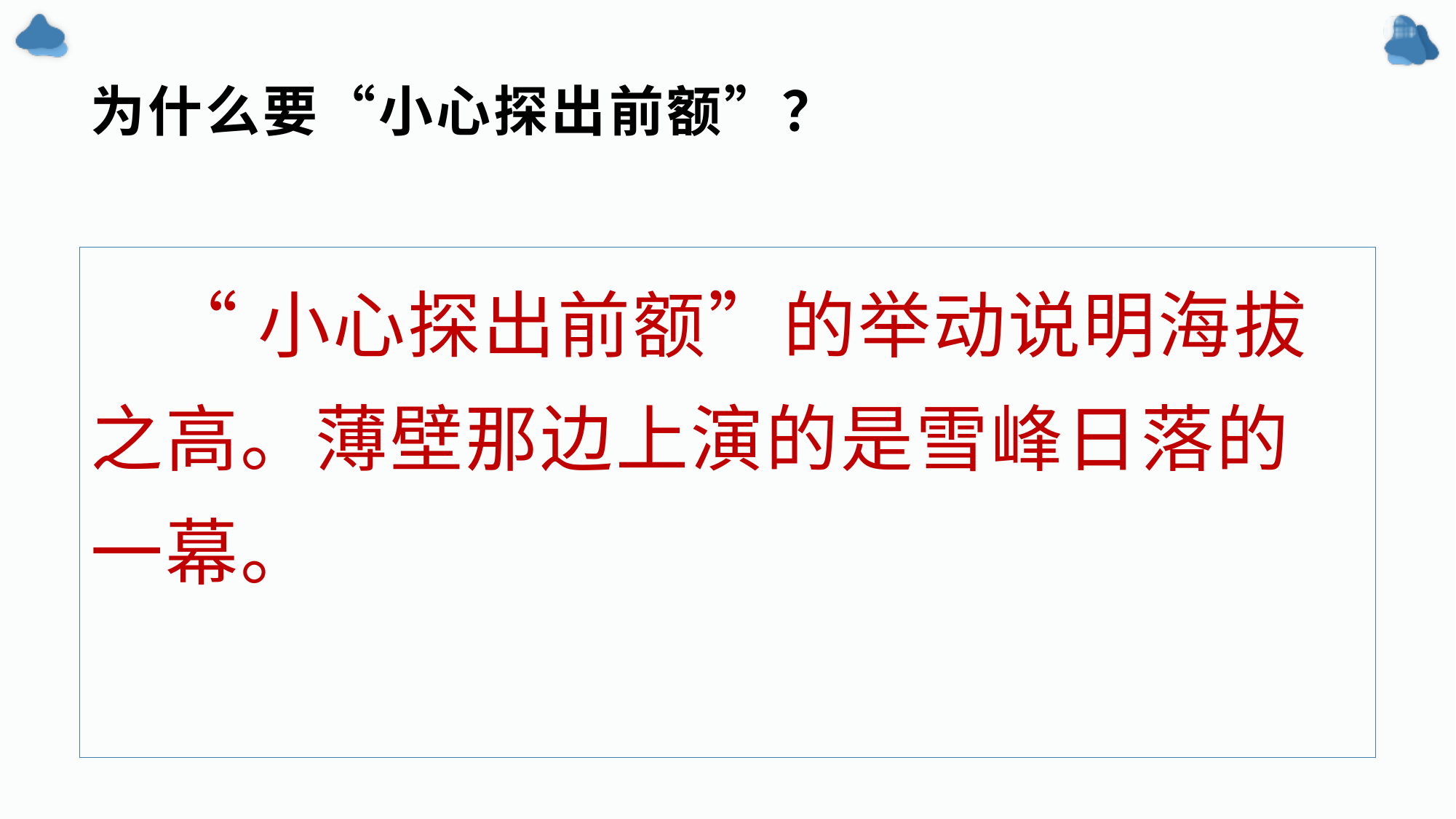

# 为什么要“小心探出前额”？
    “小心探出前额”的举动说明海拔之高。薄壁那边上演的是雪峰日落的一幕。